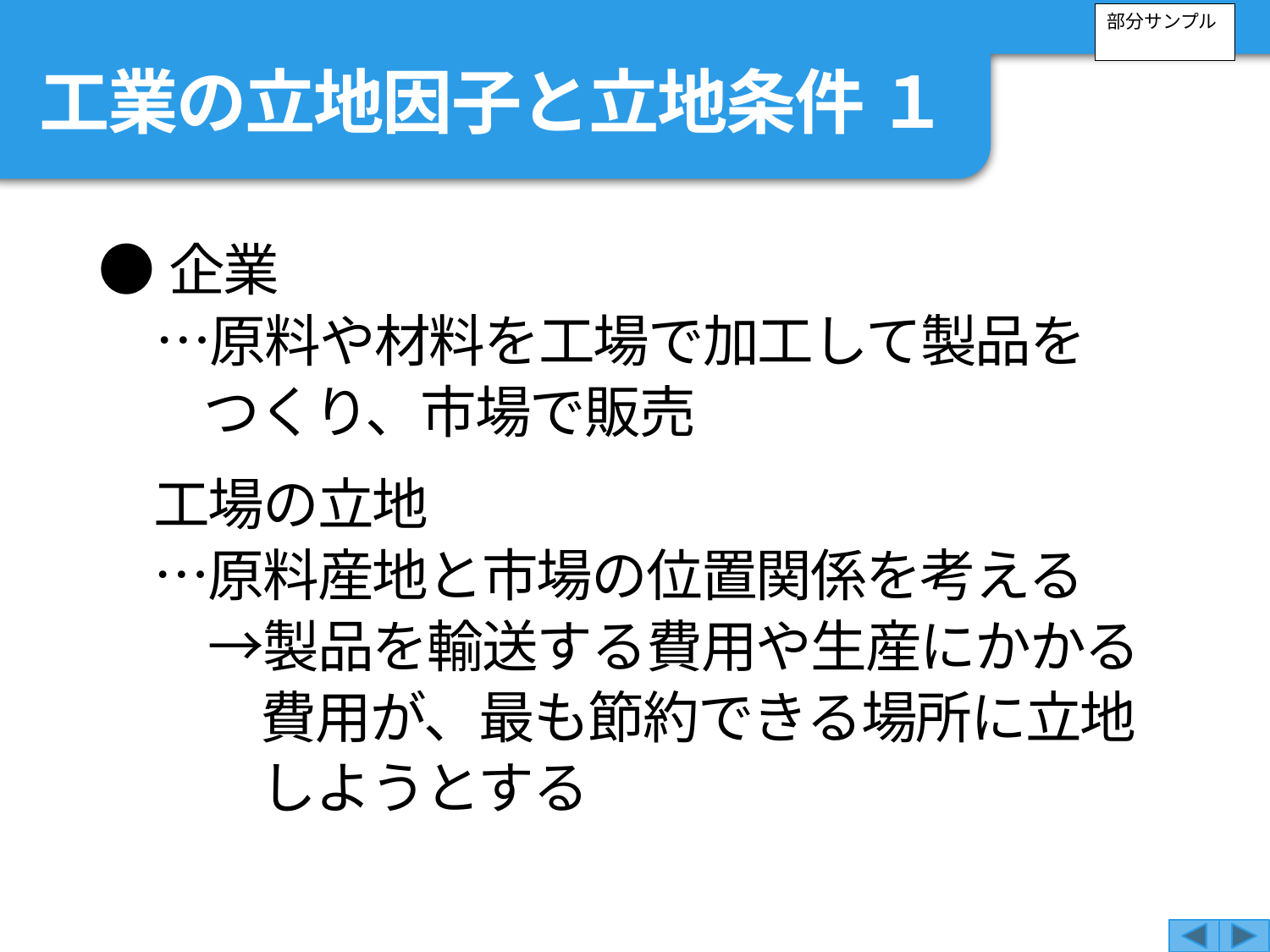

部分サンプル
工業の立地因子と立地条件 １
●企業
　…原料や材料を工場で加工して製品を
つくり、市場で販売
　工場の立地
　…原料産地と市場の位置関係を考える
　　→製品を輸送する費用や生産にかかる
費用が、最も節約できる場所に立地
しようとする